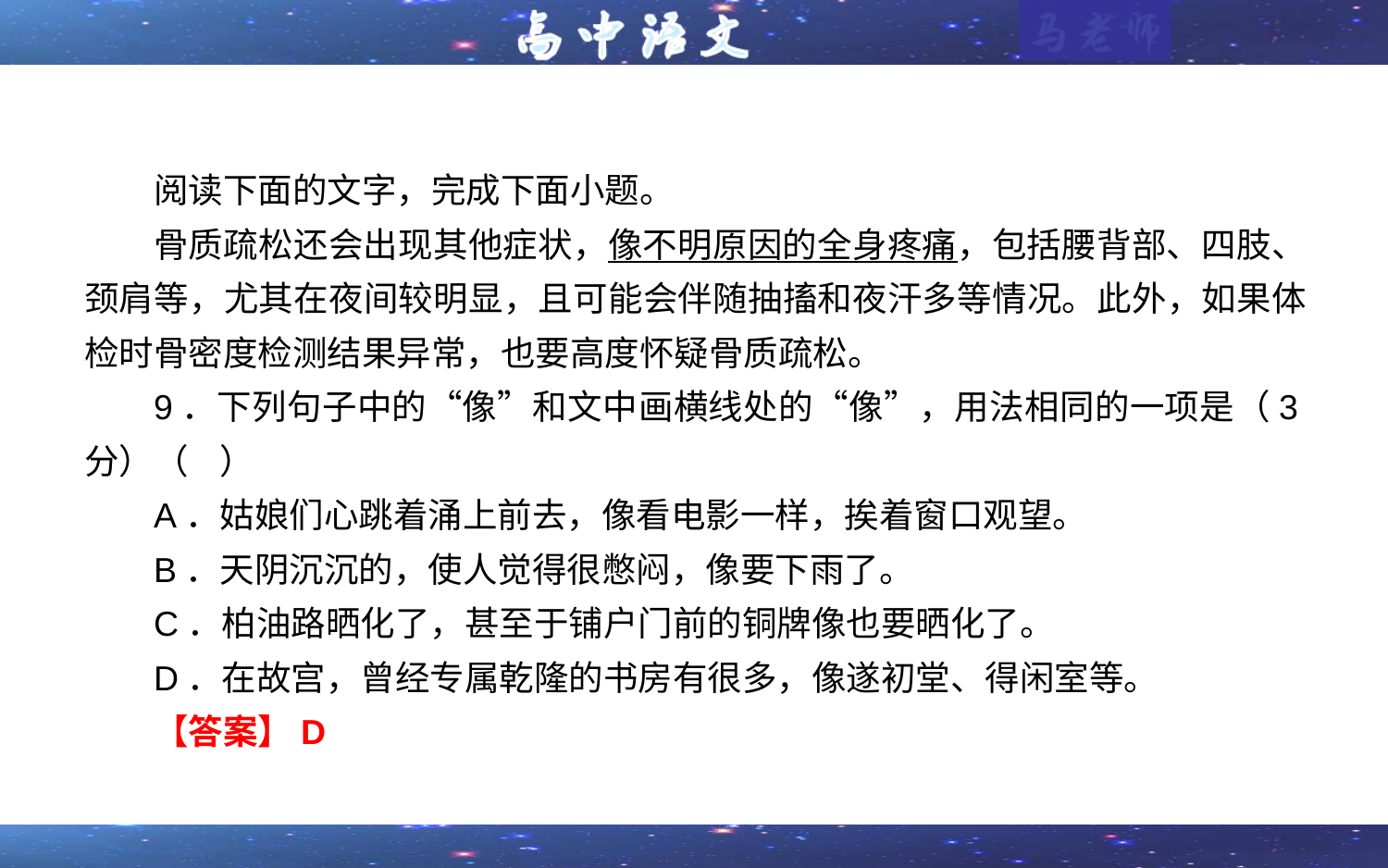

阅读下面的文字，完成下面小题。
骨质疏松还会出现其他症状，像不明原因的全身疼痛，包括腰背部、四肢、颈肩等，尤其在夜间较明显，且可能会伴随抽搐和夜汗多等情况。此外，如果体检时骨密度检测结果异常，也要高度怀疑骨质疏松。
9．下列句子中的“像”和文中画横线处的“像”，用法相同的一项是（3分）（    ）
A．姑娘们心跳着涌上前去，像看电影一样，挨着窗口观望。
B．天阴沉沉的，使人觉得很憋闷，像要下雨了。
C．柏油路晒化了，甚至于铺户门前的铜牌像也要晒化了。
D．在故宫，曾经专属乾隆的书房有很多，像遂初堂、得闲室等。
【答案】D